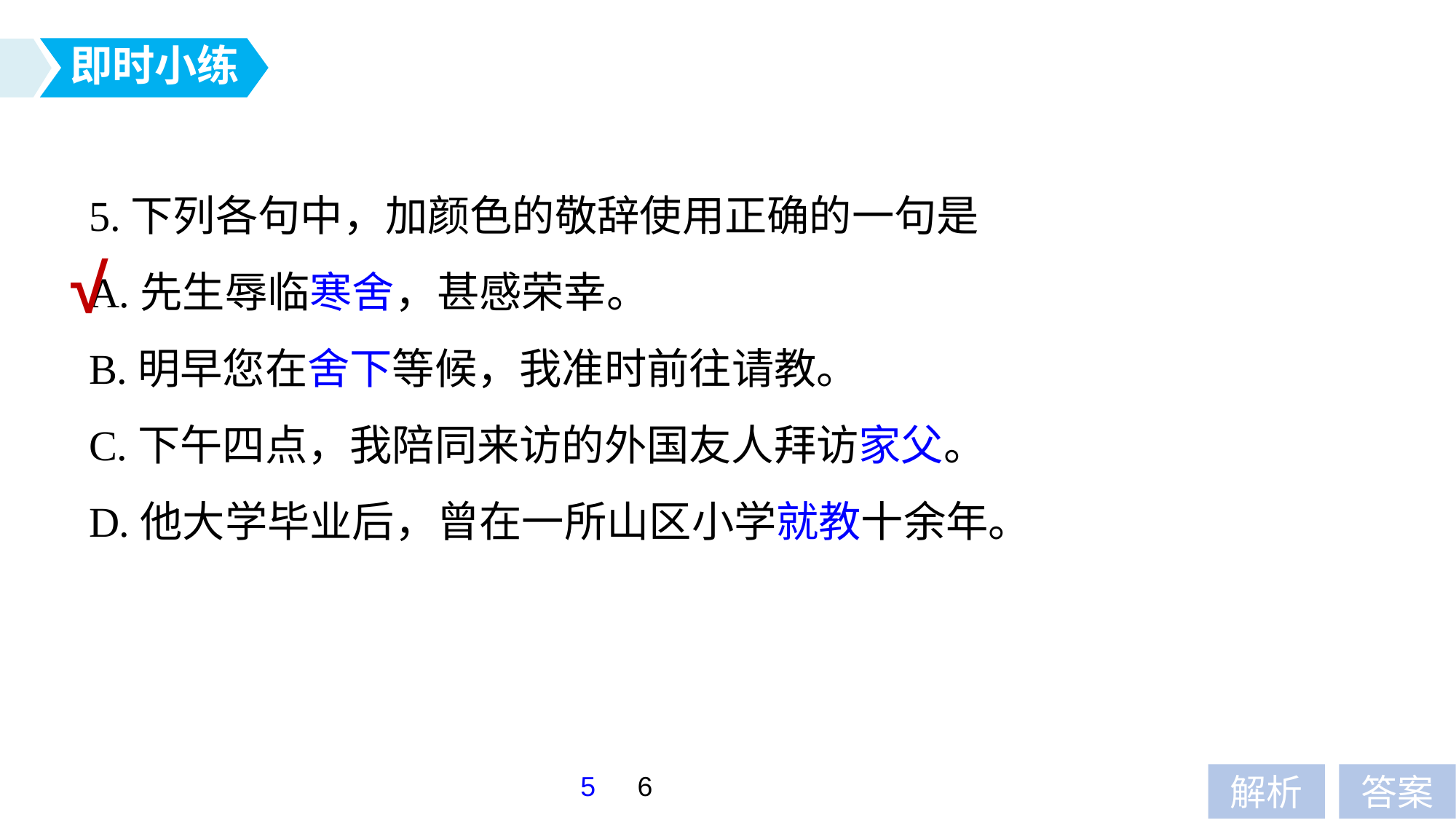

即时小练

5.下列各句中，加颜色的敬辞使用正确的一句是
A.先生辱临寒舍，甚感荣幸。
B.明早您在舍下等候，我准时前往请教。
C.下午四点，我陪同来访的外国友人拜访家父。
D.他大学毕业后，曾在一所山区小学就教十余年。
√
5
6
解析
答案